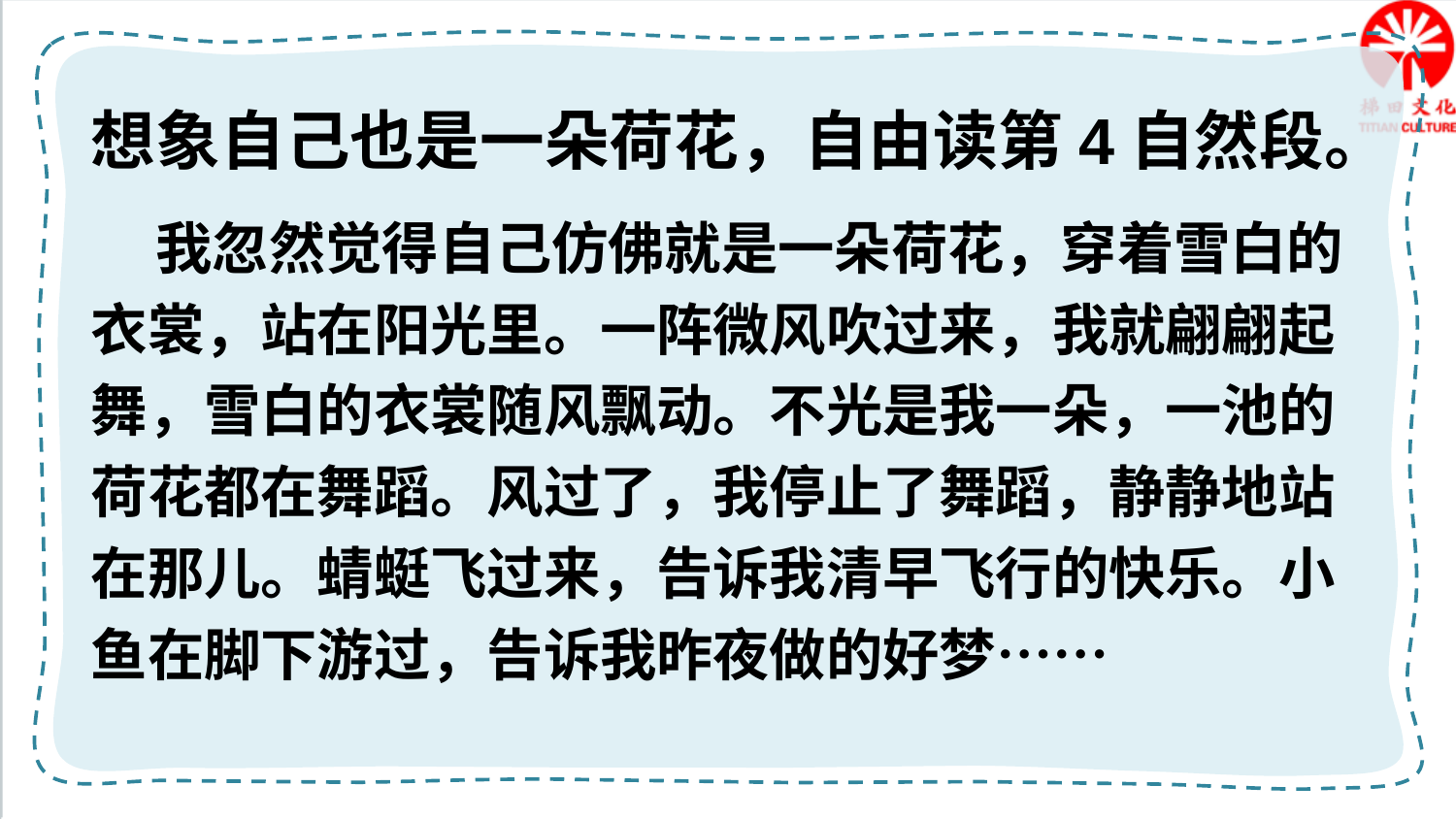

想象自己也是一朵荷花，自由读第4自然段。
    我忽然觉得自己仿佛就是一朵荷花，穿着雪白的衣裳，站在阳光里。一阵微风吹过来，我就翩翩起舞，雪白的衣裳随风飘动。不光是我一朵，一池的荷花都在舞蹈。风过了，我停止了舞蹈，静静地站在那儿。蜻蜓飞过来，告诉我清早飞行的快乐。小鱼在脚下游过，告诉我昨夜做的好梦……